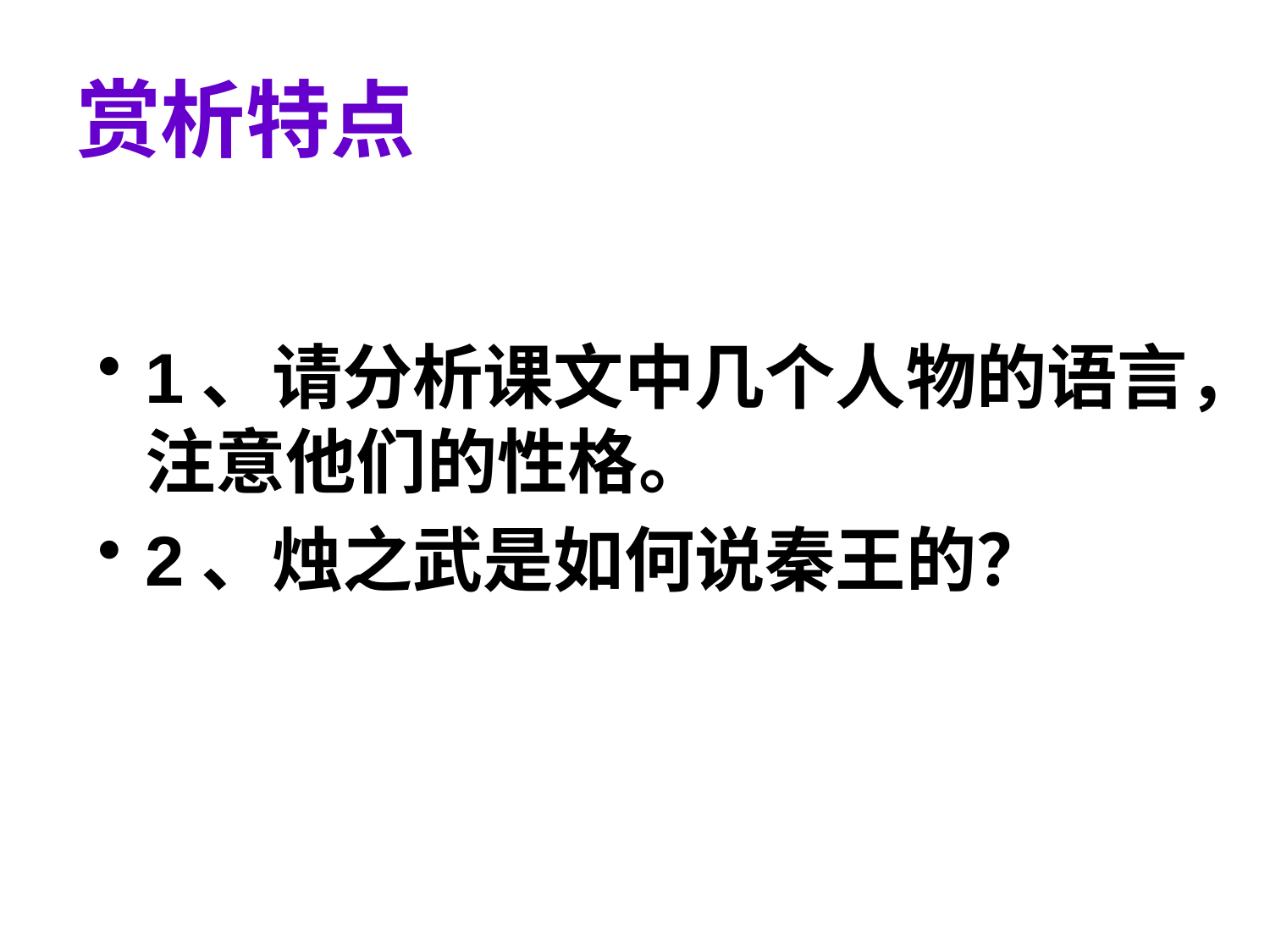

# 赏析特点
1、请分析课文中几个人物的语言，注意他们的性格。
2、烛之武是如何说秦王的？